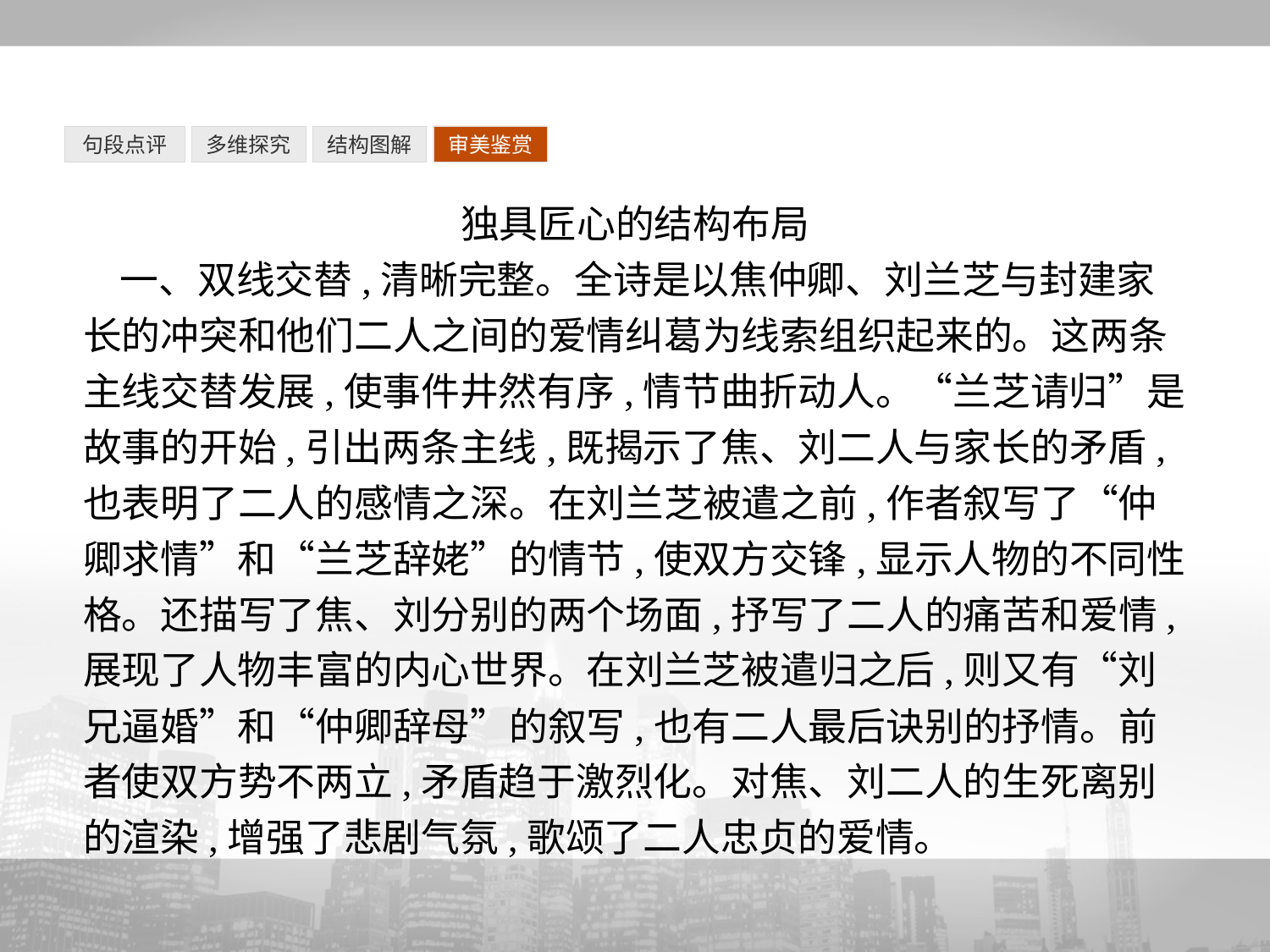

句段点评
多维探究
结构图解
审美鉴赏
独具匠心的结构布局
一、双线交替,清晰完整。全诗是以焦仲卿、刘兰芝与封建家长的冲突和他们二人之间的爱情纠葛为线索组织起来的。这两条主线交替发展,使事件井然有序,情节曲折动人。“兰芝请归”是故事的开始,引出两条主线,既揭示了焦、刘二人与家长的矛盾,也表明了二人的感情之深。在刘兰芝被遣之前,作者叙写了“仲卿求情”和“兰芝辞姥”的情节,使双方交锋,显示人物的不同性格。还描写了焦、刘分别的两个场面,抒写了二人的痛苦和爱情,展现了人物丰富的内心世界。在刘兰芝被遣归之后,则又有“刘兄逼婚”和“仲卿辞母”的叙写,也有二人最后诀别的抒情。前者使双方势不两立,矛盾趋于激烈化。对焦、刘二人的生死离别的渲染,增强了悲剧气氛,歌颂了二人忠贞的爱情。